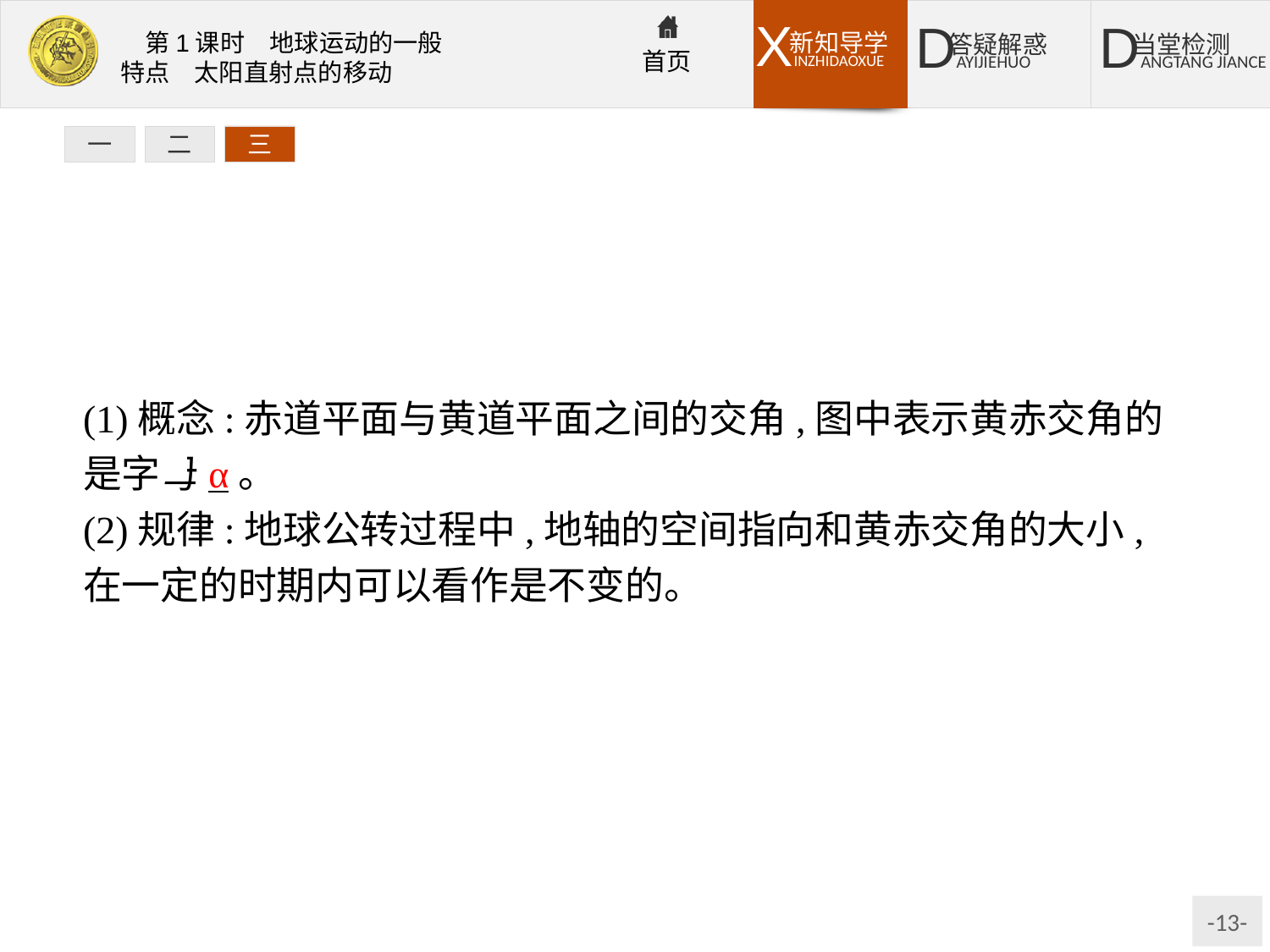

一
二
三
(1)概念:赤道平面与黄道平面之间的交角,图中表示黄赤交角的是字母α。
(2)规律:地球公转过程中,地轴的空间指向和黄赤交角的大小,在一定的时期内可以看作是不变的。